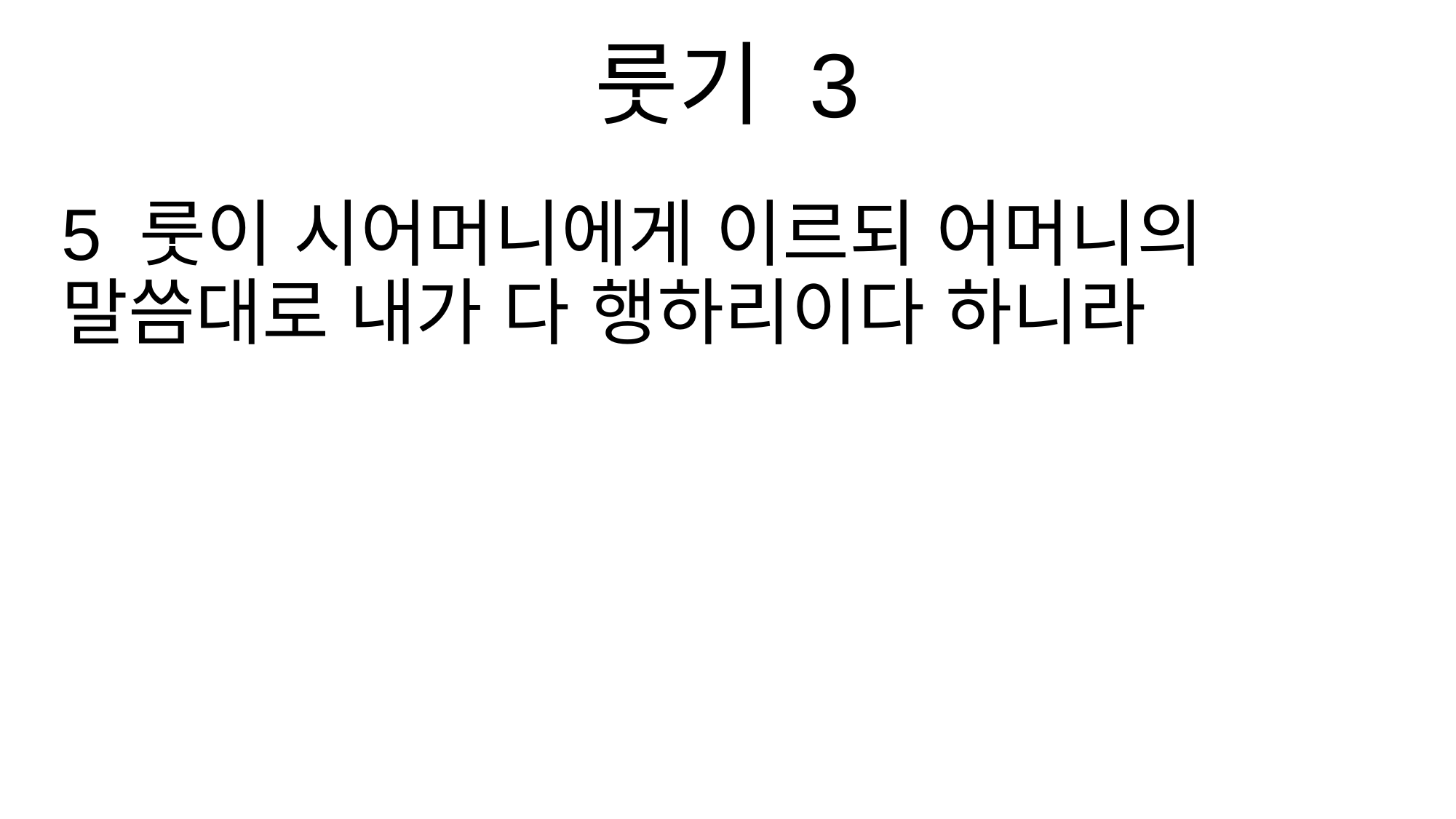

룻기 3
5 룻이 시어머니에게 이르되 어머니의 말씀대로 내가 다 행하리이다 하니라